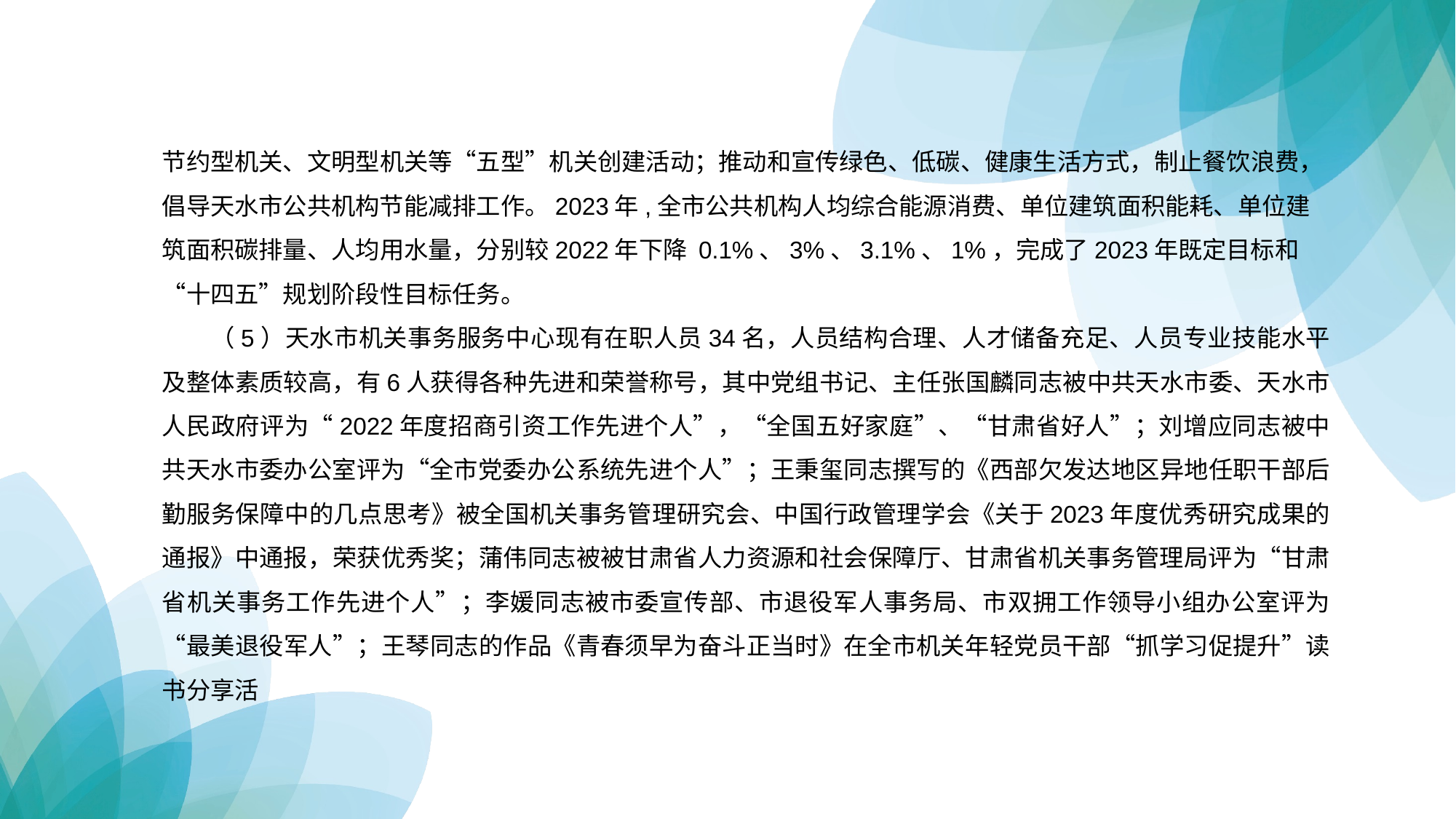

节约型机关、文明型机关等“五型”机关创建活动；推动和宣传绿色、低碳、健康生活方式，制止餐饮浪费，倡导天水市公共机构节能减排工作。2023年,全市公共机构人均综合能源消费、单位建筑面积能耗、单位建筑面积碳排量、人均用水量，分别较2022年下降 0.1%、3%、3.1%、1%，完成了2023年既定目标和“十四五”规划阶段性目标任务。
（5）天水市机关事务服务中心现有在职人员34名，人员结构合理、人才储备充足、人员专业技能水平及整体素质较高，有6人获得各种先进和荣誉称号，其中党组书记、主任张国麟同志被中共天水市委、天水市人民政府评为“2022年度招商引资工作先进个人”，“全国五好家庭”、“甘肃省好人”；刘增应同志被中共天水市委办公室评为“全市党委办公系统先进个人”；王秉玺同志撰写的《西部欠发达地区异地任职干部后勤服务保障中的几点思考》被全国机关事务管理研究会、中国行政管理学会《关于2023年度优秀研究成果的通报》中通报，荣获优秀奖；蒲伟同志被被甘肃省人力资源和社会保障厅、甘肃省机关事务管理局评为“甘肃省机关事务工作先进个人”；李媛同志被市委宣传部、市退役军人事务局、市双拥工作领导小组办公室评为“最美退役军人”；王琴同志的作品《青春须早为奋斗正当时》在全市机关年轻党员干部“抓学习促提升”读书分享活